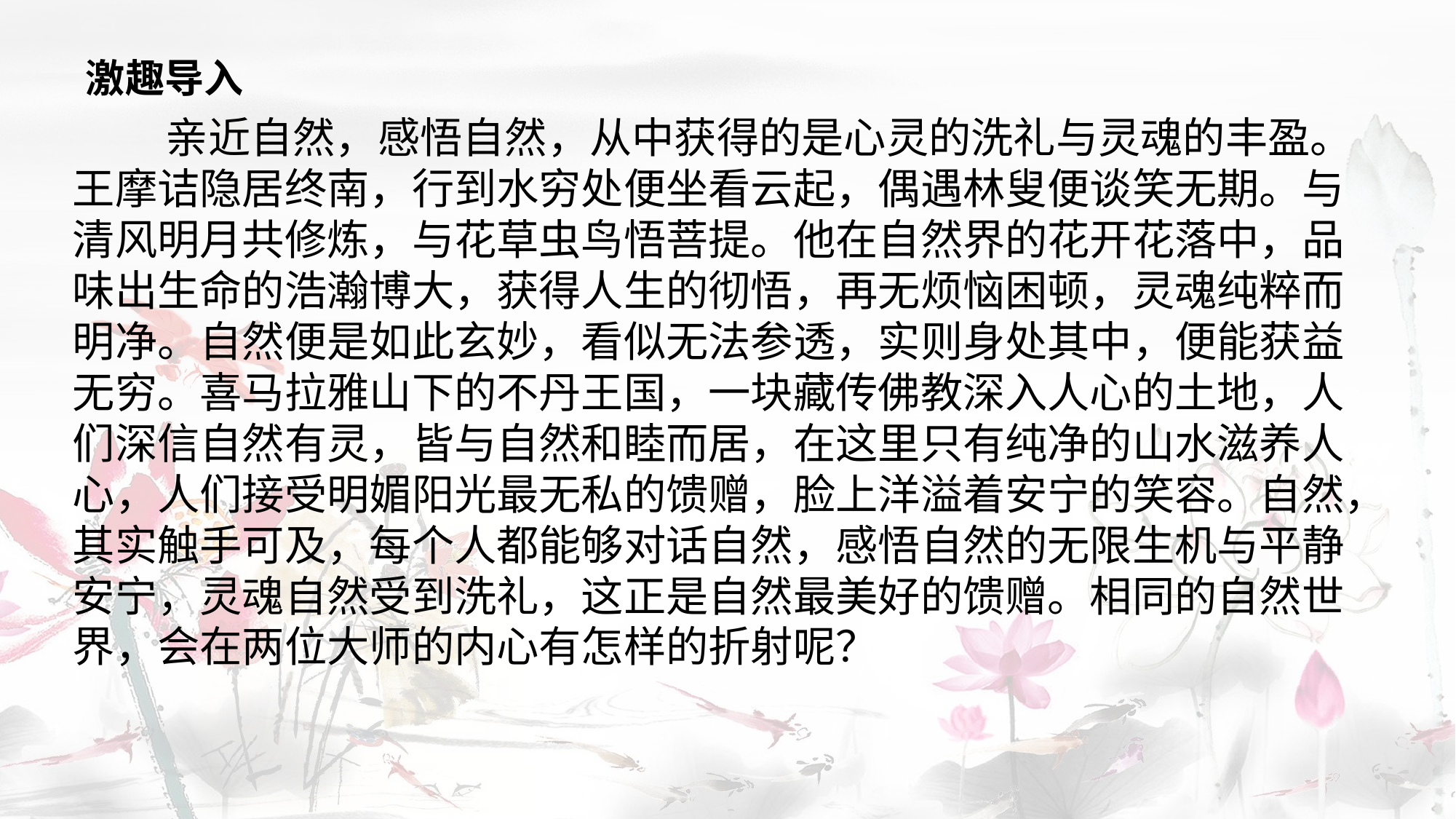

激趣导入
       亲近自然，感悟自然，从中获得的是心灵的洗礼与灵魂的丰盈。王摩诘隐居终南，行到水穷处便坐看云起，偶遇林叟便谈笑无期。与清风明月共修炼，与花草虫鸟悟菩提。他在自然界的花开花落中，品味出生命的浩瀚博大，获得人生的彻悟，再无烦恼困顿，灵魂纯粹而明净。自然便是如此玄妙，看似无法参透，实则身处其中，便能获益无穷。喜马拉雅山下的不丹王国，一块藏传佛教深入人心的土地，人们深信自然有灵，皆与自然和睦而居，在这里只有纯净的山水滋养人心，人们接受明媚阳光最无私的馈赠，脸上洋溢着安宁的笑容。自然，其实触手可及，每个人都能够对话自然，感悟自然的无限生机与平静安宁，灵魂自然受到洗礼，这正是自然最美好的馈赠。相同的自然世界，会在两位大师的内心有怎样的折射呢？